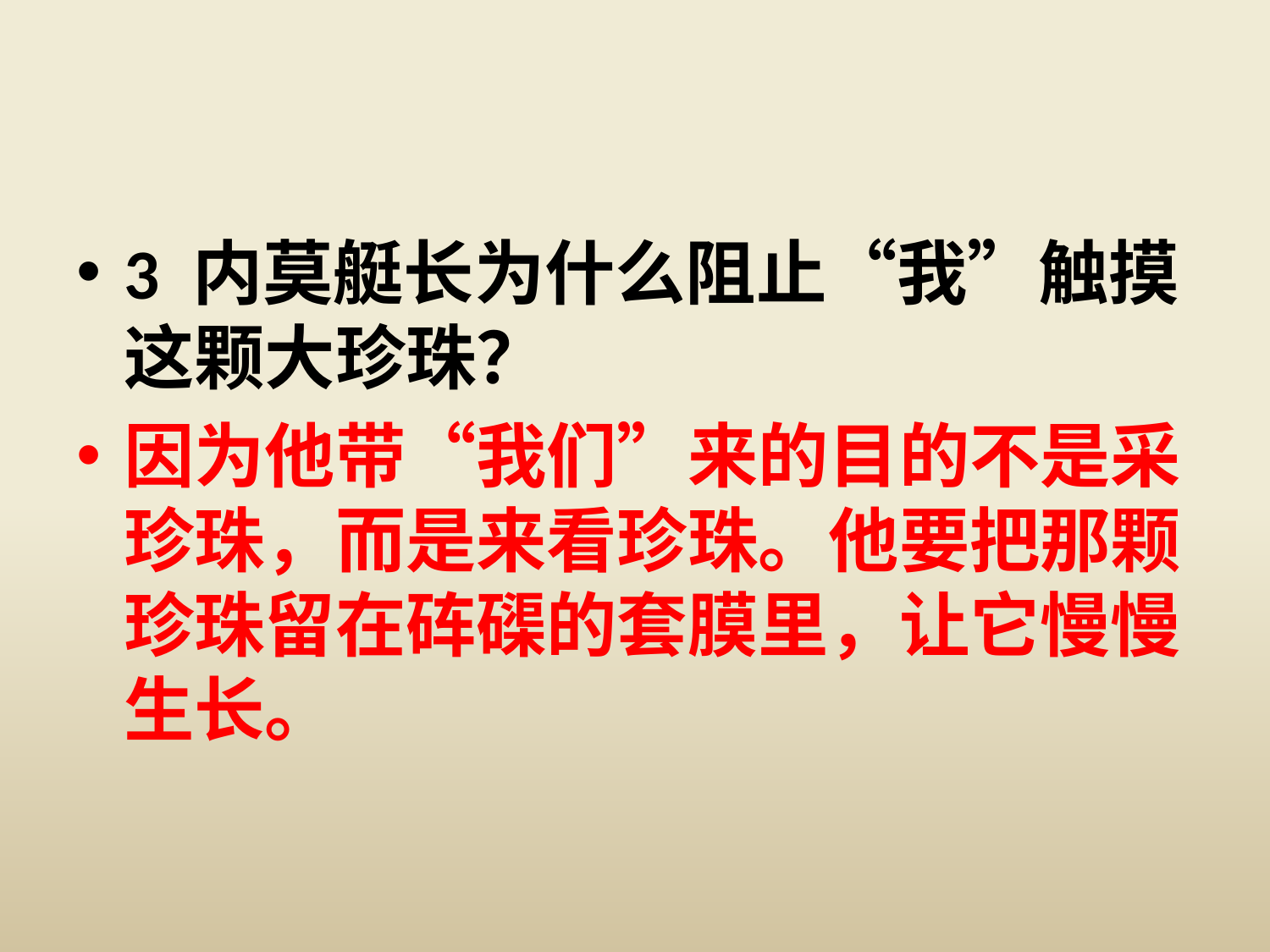

#
3 内莫艇长为什么阻止“我”触摸这颗大珍珠？
因为他带“我们”来的目的不是采珍珠，而是来看珍珠。他要把那颗珍珠留在砗磲的套膜里，让它慢慢生长。